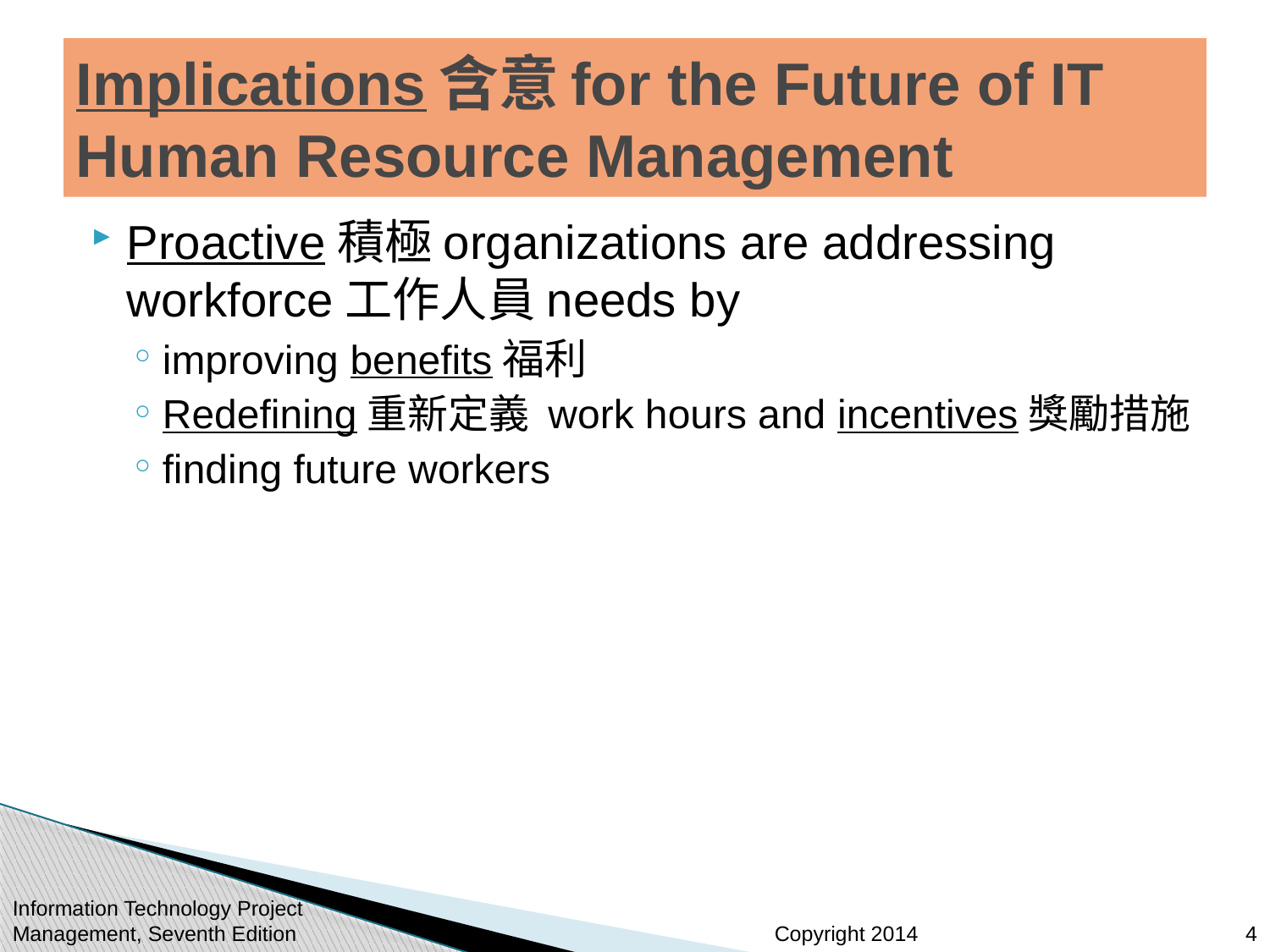

# Implications含意for the Future of IT Human Resource Management
Proactive積極organizations are addressing workforce工作人員needs by
improving benefits福利
Redefining重新定義 work hours and incentives獎勵措施
finding future workers
Information Technology Project Management, Seventh Edition
4